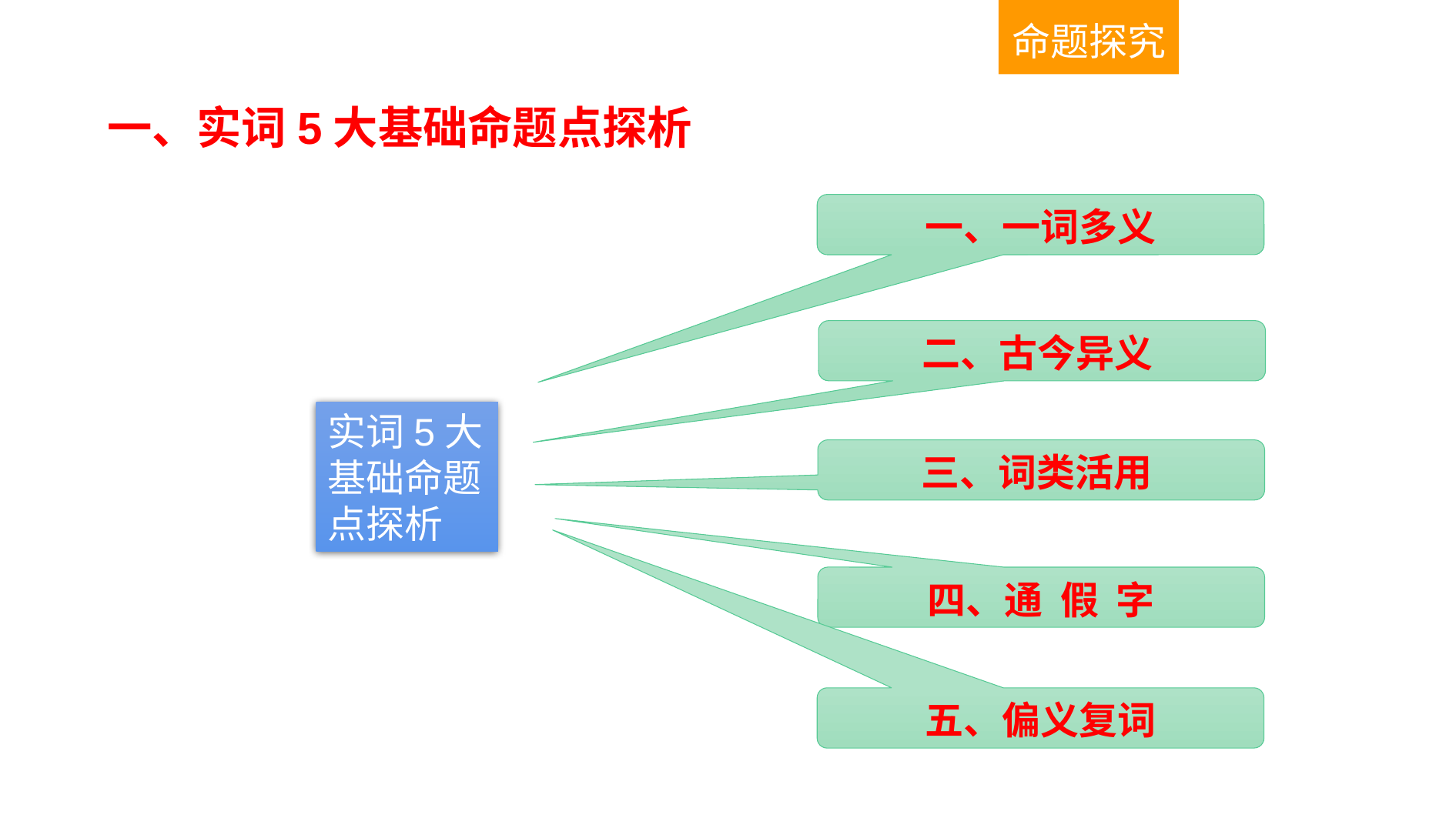

命题探究
一、实词5大基础命题点探析
一、一词多义
二、古今异义
实词5大基础命题点探析
三、词类活用
四、通  假  字
五、偏义复词